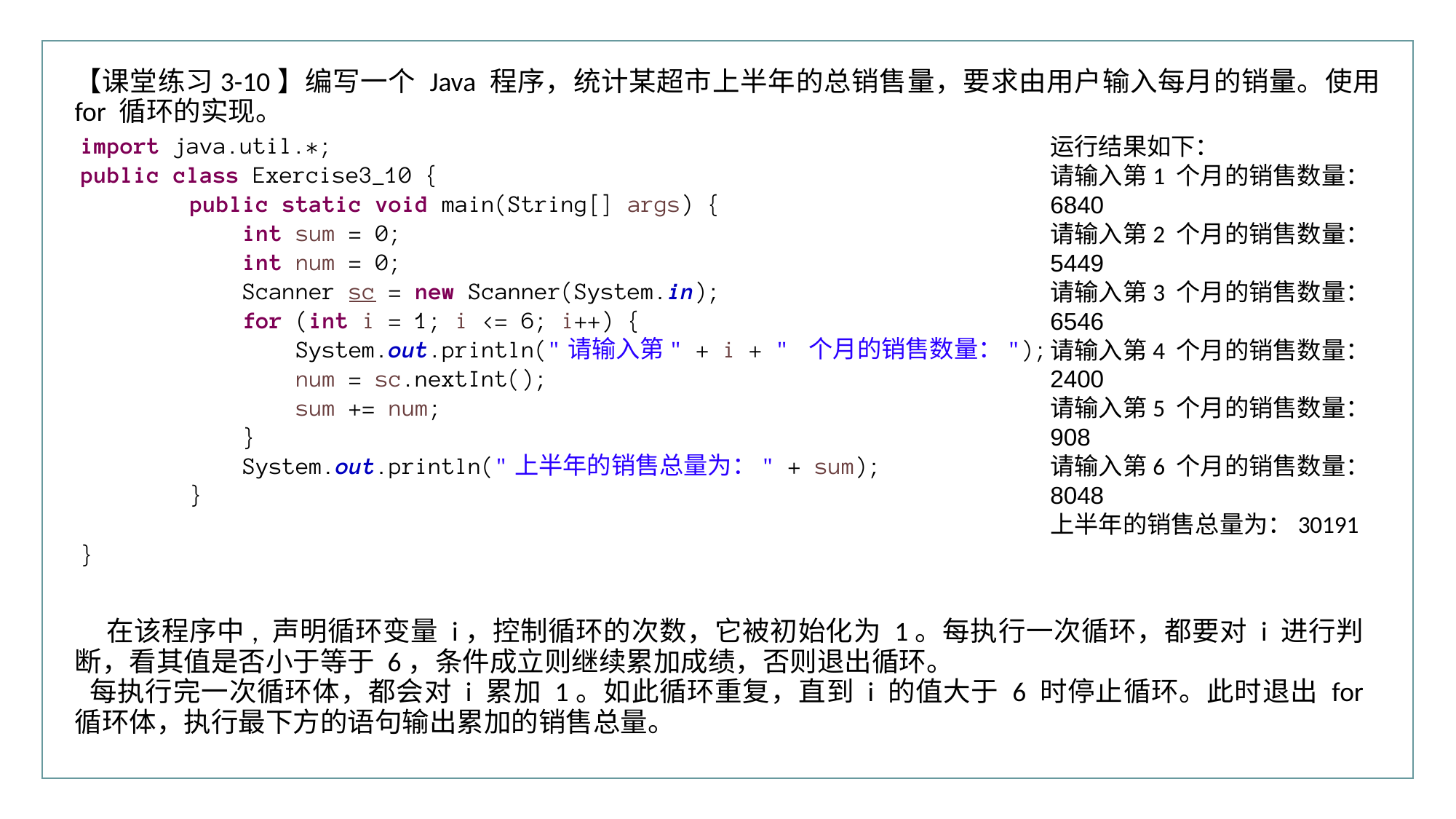

【课堂练习3-10】编写一个 Java 程序，统计某超市上半年的总销售量，要求由用户输入每月的销量。使用 for 循环的实现。
import java.util.*;
public class Exercise3_10 {
	public static void main(String[] args) {
	    int sum = 0;
	    int num = 0;
	    Scanner sc = new Scanner(System.in);
	    for (int i = 1; i <= 6; i++) {
	        System.out.println("请输入第" + i + " 个月的销售数量：");
	        num = sc.nextInt();
	        sum += num;
	    }
	    System.out.println("上半年的销售总量为：" + sum);
	}

}
运行结果如下：
请输入第1 个月的销售数量：
6840
请输入第2 个月的销售数量：
5449
请输入第3 个月的销售数量：
6546
请输入第4 个月的销售数量：
2400
请输入第5 个月的销售数量：
908
请输入第6 个月的销售数量：
8048
上半年的销售总量为：30191
在该程序中, 声明循环变量 i，控制循环的次数，它被初始化为 1。每执行一次循环，都要对 i 进行判断，看其值是否小于等于 6，条件成立则继续累加成绩，否则退出循环。
每执行完一次循环体，都会对 i 累加 1。如此循环重复，直到 i 的值大于 6 时停止循环。此时退出 for 循环体，执行最下方的语句输出累加的销售总量。